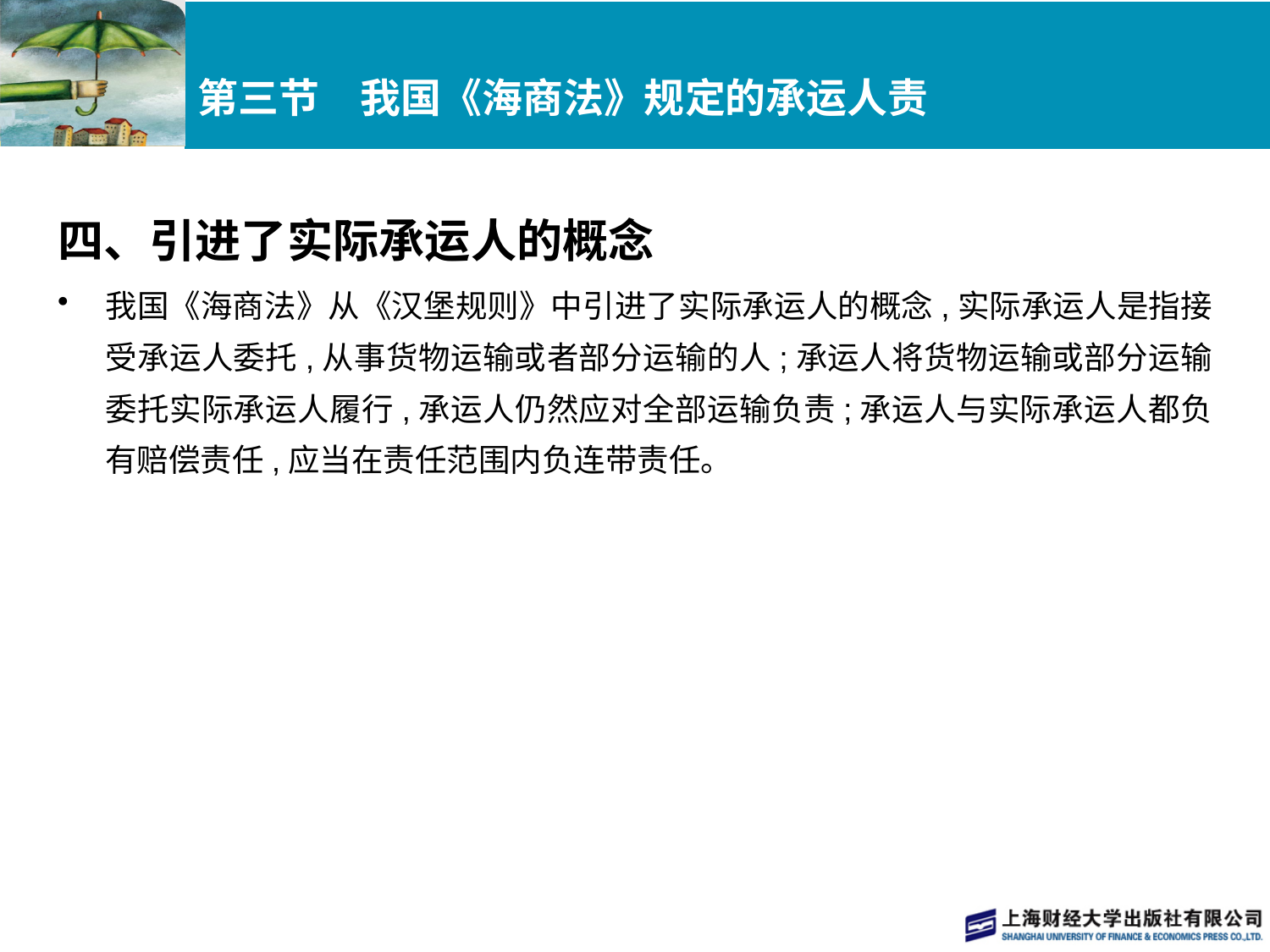

# 第三节　我国《海商法》规定的承运人责
四、引进了实际承运人的概念
我国《海商法》从《汉堡规则》中引进了实际承运人的概念,实际承运人是指接受承运人委托,从事货物运输或者部分运输的人;承运人将货物运输或部分运输委托实际承运人履行,承运人仍然应对全部运输负责;承运人与实际承运人都负有赔偿责任,应当在责任范围内负连带责任。